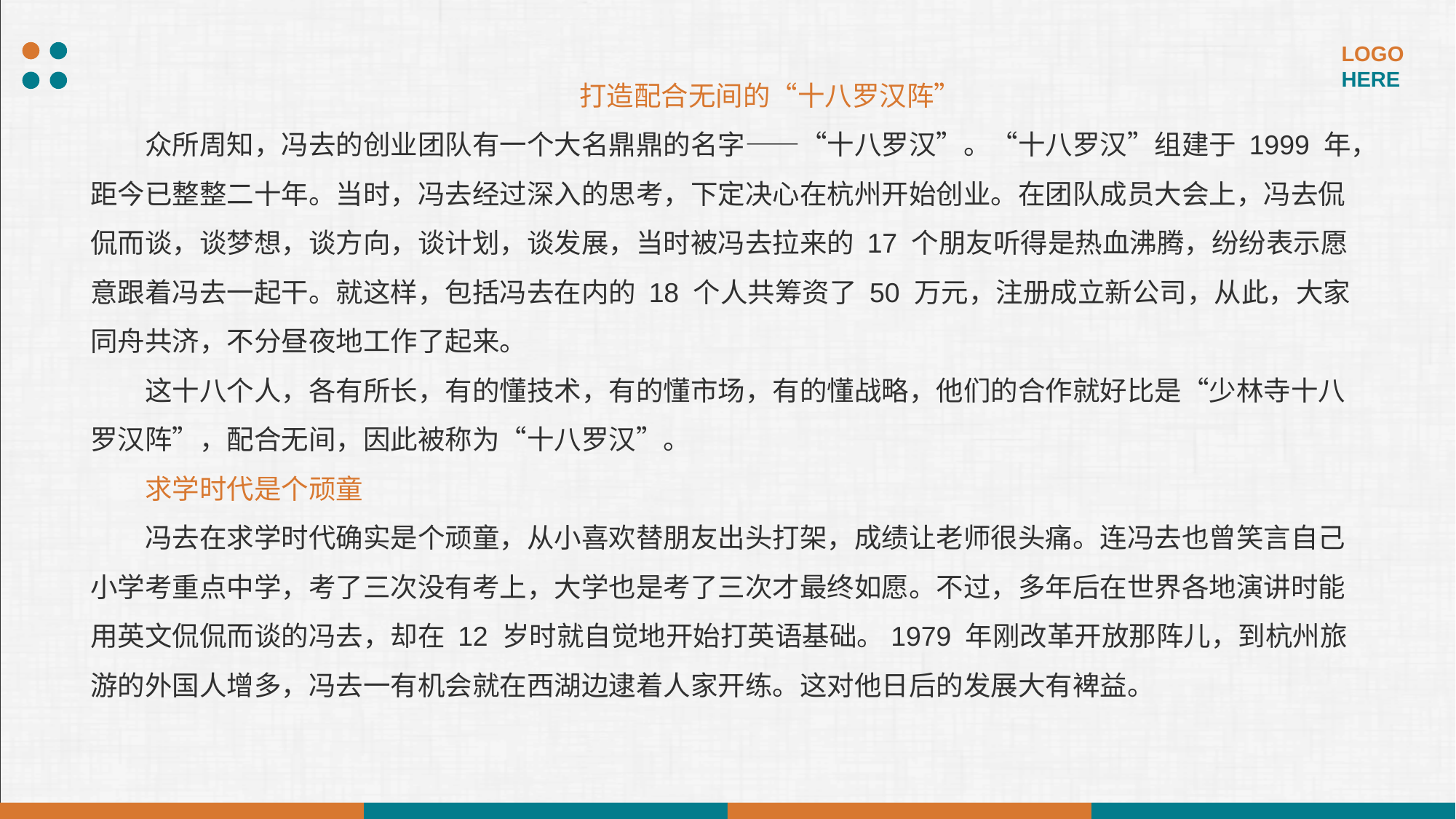

打造配合无间的“十八罗汉阵”
众所周知，冯去的创业团队有一个大名鼎鼎的名字——“十八罗汉”。“十八罗汉”组建于 1999 年，距今已整整二十年。当时，冯去经过深入的思考，下定决心在杭州开始创业。在团队成员大会上，冯去侃侃而谈，谈梦想，谈方向，谈计划，谈发展，当时被冯去拉来的 17 个朋友听得是热血沸腾，纷纷表示愿意跟着冯去一起干。就这样，包括冯去在内的 18 个人共筹资了 50 万元，注册成立新公司，从此，大家同舟共济，不分昼夜地工作了起来。
这十八个人，各有所长，有的懂技术，有的懂市场，有的懂战略，他们的合作就好比是“少林寺十八罗汉阵”，配合无间，因此被称为“十八罗汉”。
求学时代是个顽童
冯去在求学时代确实是个顽童，从小喜欢替朋友出头打架，成绩让老师很头痛。连冯去也曾笑言自己小学考重点中学，考了三次没有考上，大学也是考了三次才最终如愿。不过，多年后在世界各地演讲时能用英文侃侃而谈的冯去，却在 12 岁时就自觉地开始打英语基础。1979 年刚改革开放那阵儿，到杭州旅游的外国人增多，冯去一有机会就在西湖边逮着人家开练。这对他日后的发展大有裨益。